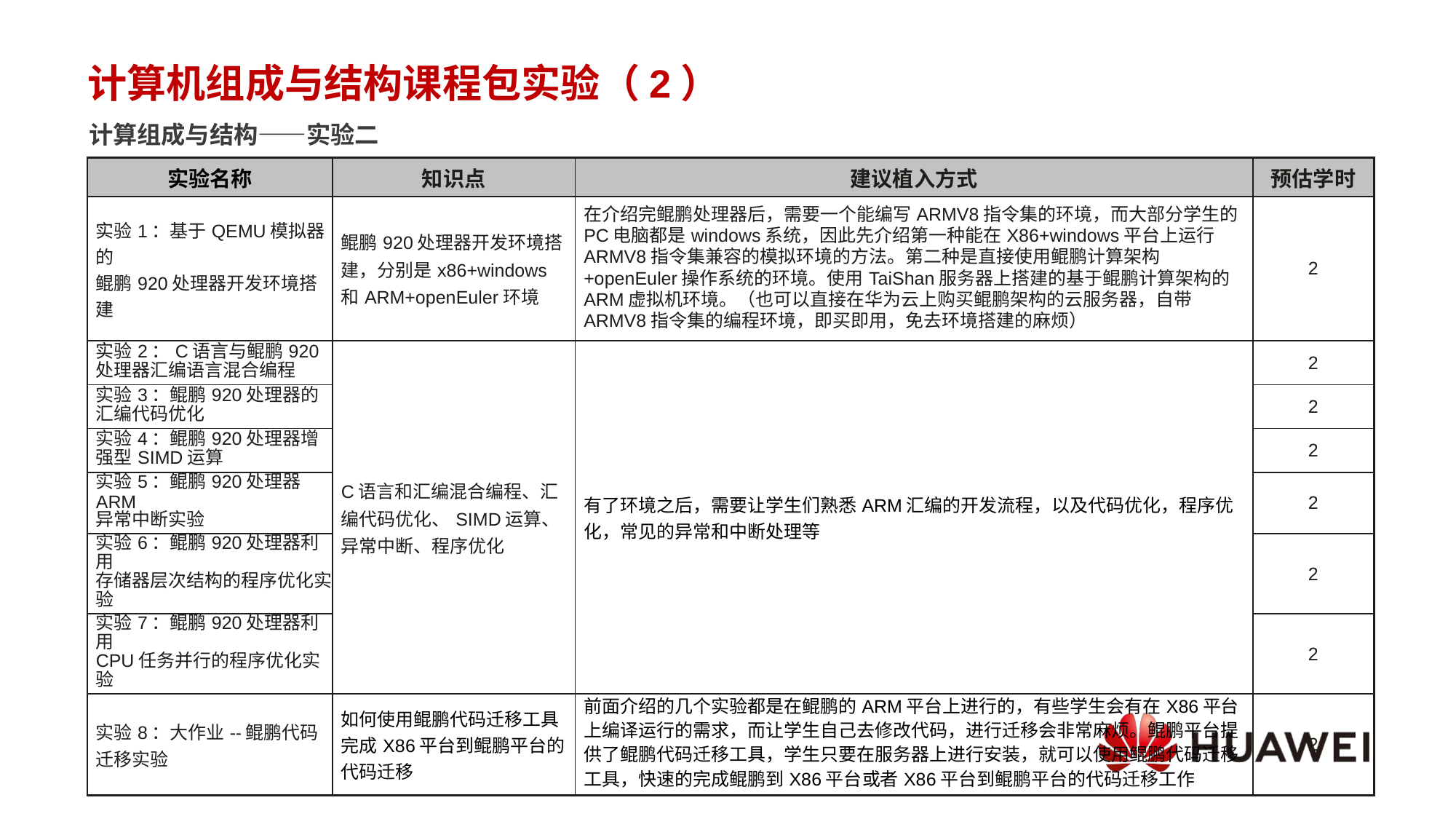

# 计算机组成与结构课程包实验（2）
计算组成与结构——实验二
| 实验名称 | 知识点 | 建议植入方式 | 预估学时 |
| --- | --- | --- | --- |
| 实验1：基于QEMU模拟器的 鲲鹏920处理器开发环境搭建 | 鲲鹏920处理器开发环境搭建，分别是x86+windows和ARM+openEuler环境 | 在介绍完鲲鹏处理器后，需要一个能编写ARMV8指令集的环境，而大部分学生的PC电脑都是windows系统，因此先介绍第一种能在X86+windows平台上运行ARMV8指令集兼容的模拟环境的方法。第二种是直接使用鲲鹏计算架构+openEuler操作系统的环境。使用TaiShan服务器上搭建的基于鲲鹏计算架构的ARM虚拟机环境。（也可以直接在华为云上购买鲲鹏架构的云服务器，自带ARMV8指令集的编程环境，即买即用，免去环境搭建的麻烦） | 2 |
| 实验2：C语言与鲲鹏920处理器汇编语言混合编程 | C语言和汇编混合编程、汇编代码优化、SIMD运算、异常中断、程序优化 | 有了环境之后，需要让学生们熟悉ARM汇编的开发流程，以及代码优化，程序优化，常见的异常和中断处理等 | 2 |
| 实验3：鲲鹏920处理器的 汇编代码优化 |  |  | 2 |
| 实验4：鲲鹏920处理器增强型SIMD运算 |  |  | 2 |
| 实验5：鲲鹏920处理器ARM 异常中断实验 |  |  | 2 |
| 实验6：鲲鹏920处理器利用 存储器层次结构的程序优化实验 |  |  | 2 |
| 实验7：鲲鹏920处理器利用 CPU任务并行的程序优化实验 |  |  | 2 |
| 实验8：大作业--鲲鹏代码迁移实验 | 如何使用鲲鹏代码迁移工具完成X86平台到鲲鹏平台的代码迁移 | 前面介绍的几个实验都是在鲲鹏的ARM平台上进行的，有些学生会有在X86平台上编译运行的需求，而让学生自己去修改代码，进行迁移会非常麻烦。鲲鹏平台提供了鲲鹏代码迁移工具，学生只要在服务器上进行安装，就可以使用鲲鹏代码迁移工具，快速的完成鲲鹏到X86平台或者X86平台到鲲鹏平台的代码迁移工作 | 2 |